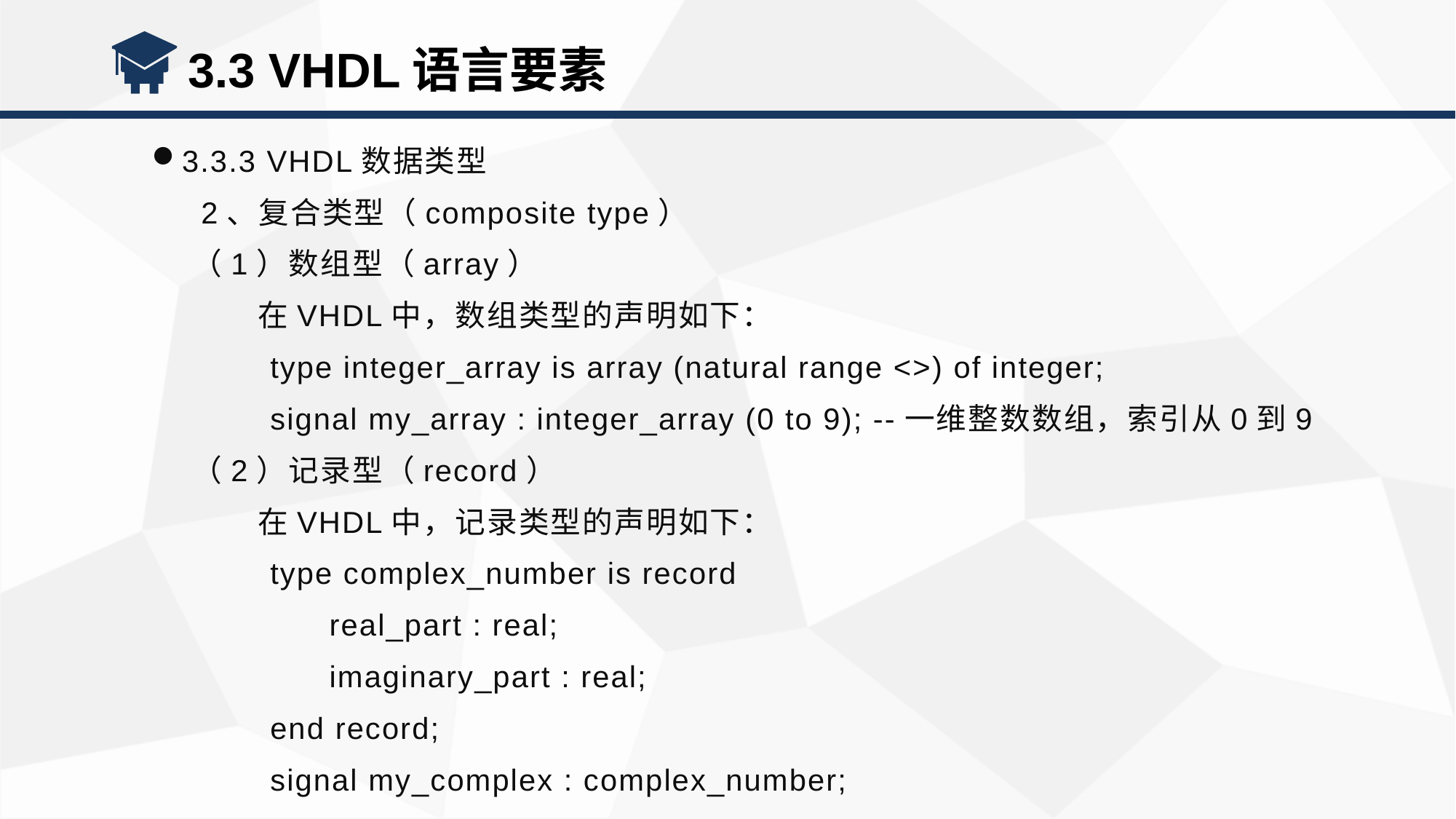

3.3 VHDL语言要素

3.3.3 VHDL数据类型
     2、复合类型（composite type）
    （1）数组型（array）
            在VHDL中，数组类型的声明如下：
            type integer_array is array (natural range <>) of integer;
            signal my_array : integer_array (0 to 9); --一维整数数组，索引从0到9
    （2）记录型（record）
            在VHDL中，记录类型的声明如下：
            type complex_number is record
                  real_part : real;
                  imaginary_part : real;
            end record;
            signal my_complex : complex_number;